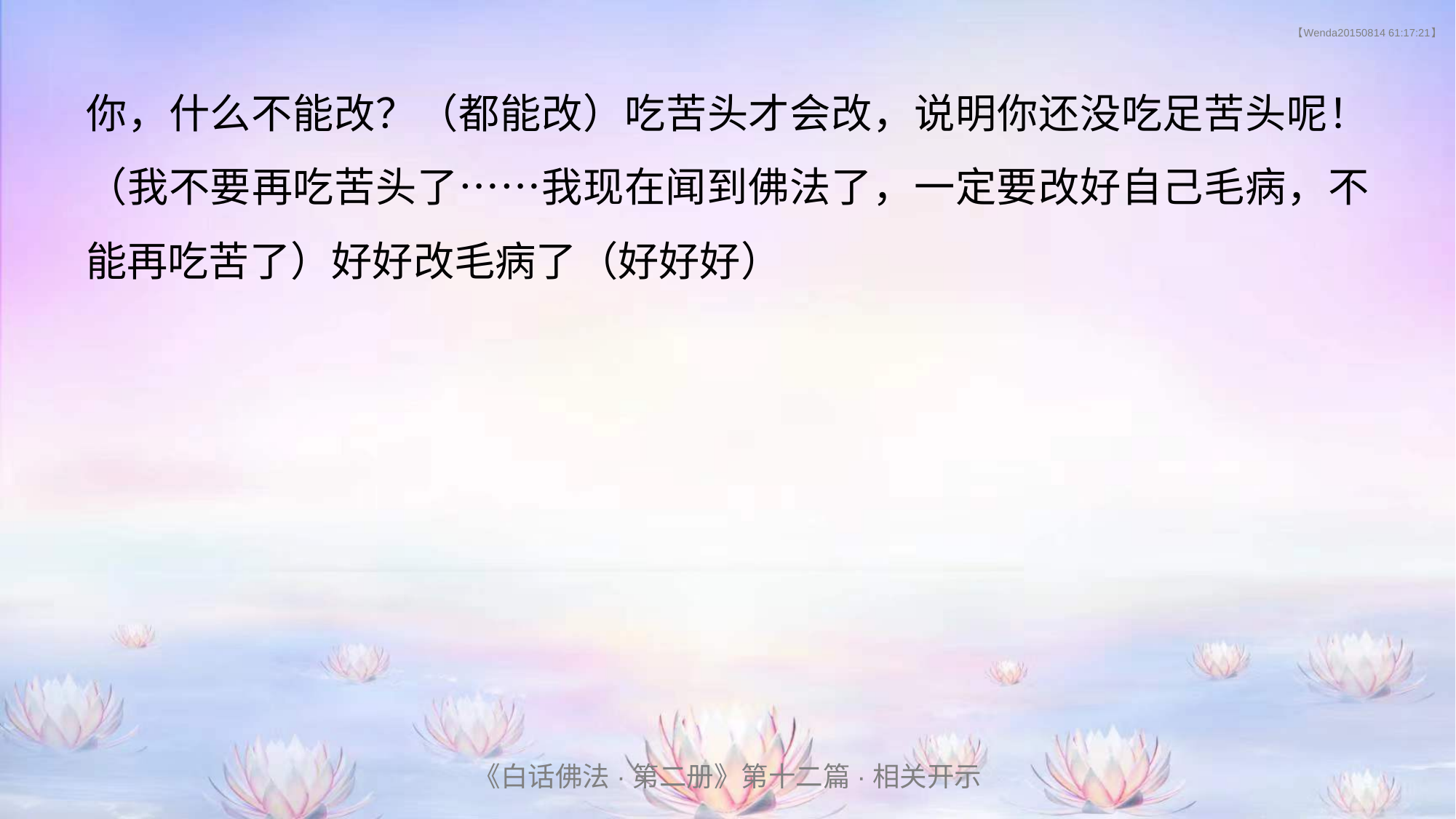

# 【Wenda20150814 61:17:21】
你，什么不能改？（都能改）吃苦头才会改，说明你还没吃足苦头呢！（我不要再吃苦头了……我现在闻到佛法了，一定要改好自己毛病，不能再吃苦了）好好改毛病了（好好好）

《白话佛法·第二册》第十二篇·相关开示